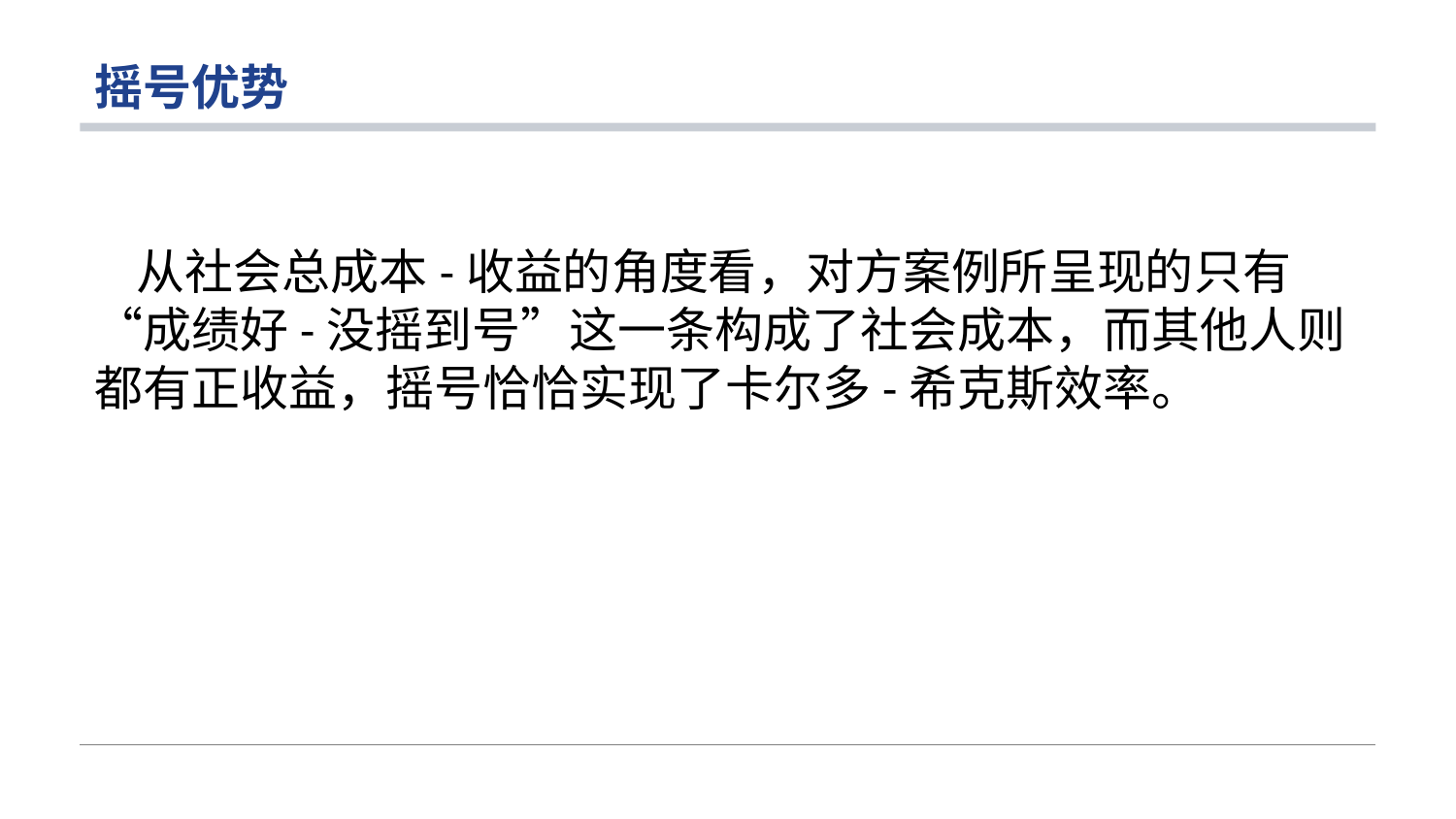

# 摇号优势
从社会总成本-收益的角度看，对方案例所呈现的只有“成绩好-没摇到号”这一条构成了社会成本，而其他人则都有正收益，摇号恰恰实现了卡尔多-希克斯效率。